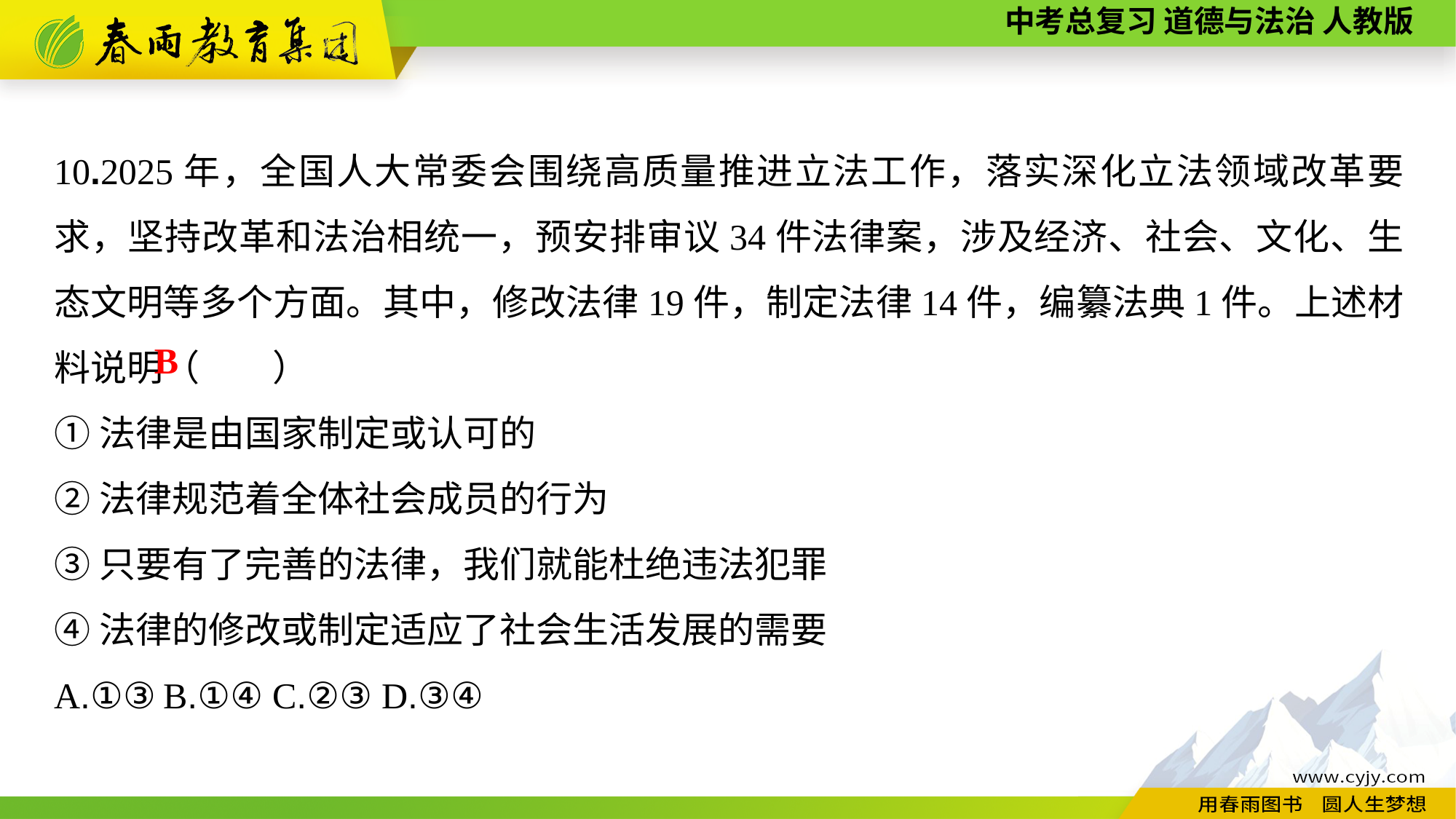

10.2025年，全国人大常委会围绕高质量推进立法工作，落实深化立法领域改革要求，坚持改革和法治相统一，预安排审议34件法律案，涉及经济、社会、文化、生态文明等多个方面。其中，修改法律19件，制定法律14件，编纂法典1件。上述材料说明（　　）
①法律是由国家制定或认可的
②法律规范着全体社会成员的行为
③只要有了完善的法律，我们就能杜绝违法犯罪
④法律的修改或制定适应了社会生活发展的需要
A.①③	B.①④	C.②③	D.③④
B